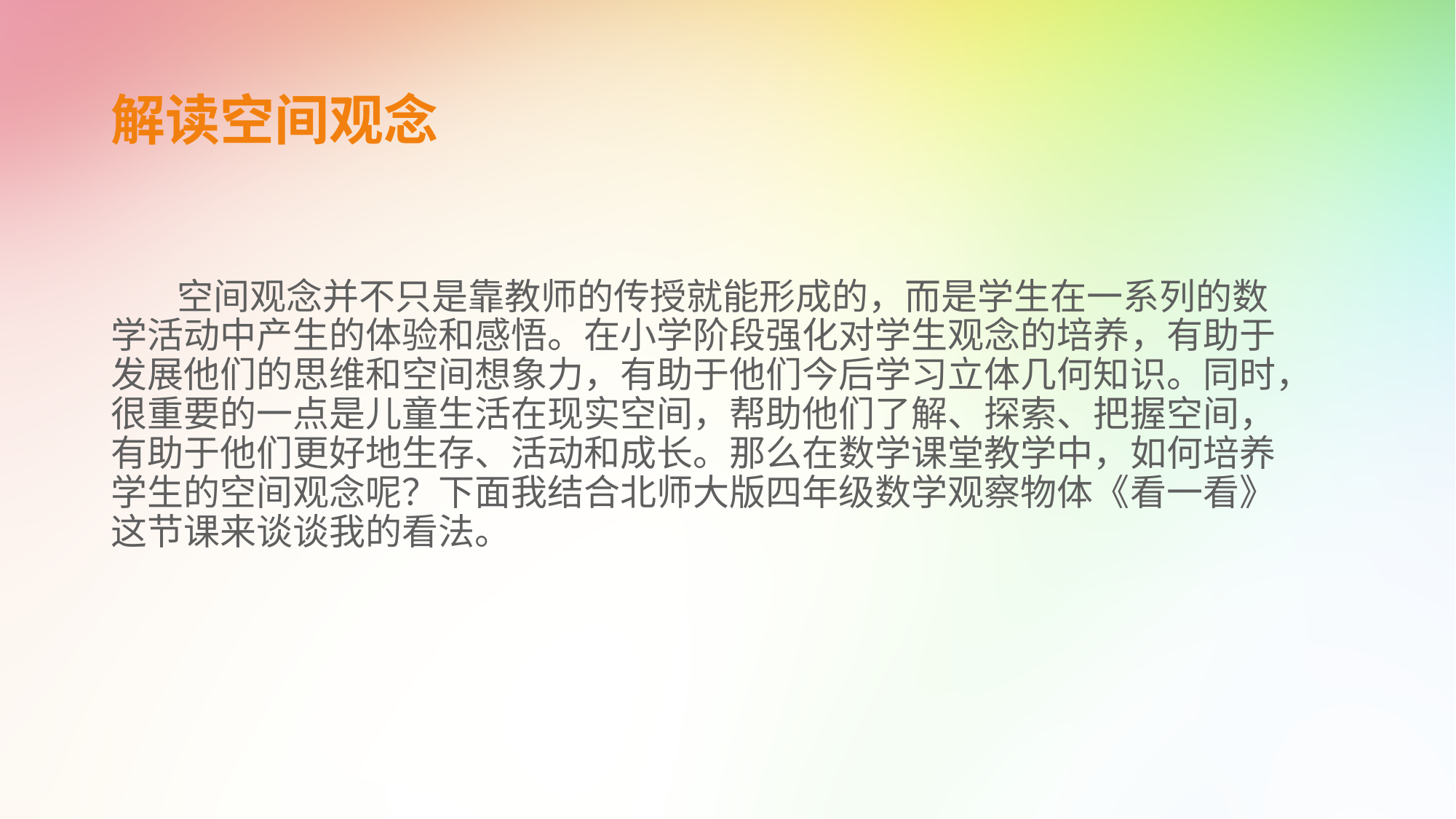

# 解读空间观念

       空间观念并不只是靠教师的传授就能形成的，而是学生在一系列的数学活动中产生的体验和感悟。在小学阶段强化对学生观念的培养，有助于发展他们的思维和空间想象力，有助于他们今后学习立体几何知识。同时，很重要的一点是儿童生活在现实空间，帮助他们了解、探索、把握空间，有助于他们更好地生存、活动和成长。那么在数学课堂教学中，如何培养学生的空间观念呢？下面我结合北师大版四年级数学观察物体《看一看》这节课来谈谈我的看法。